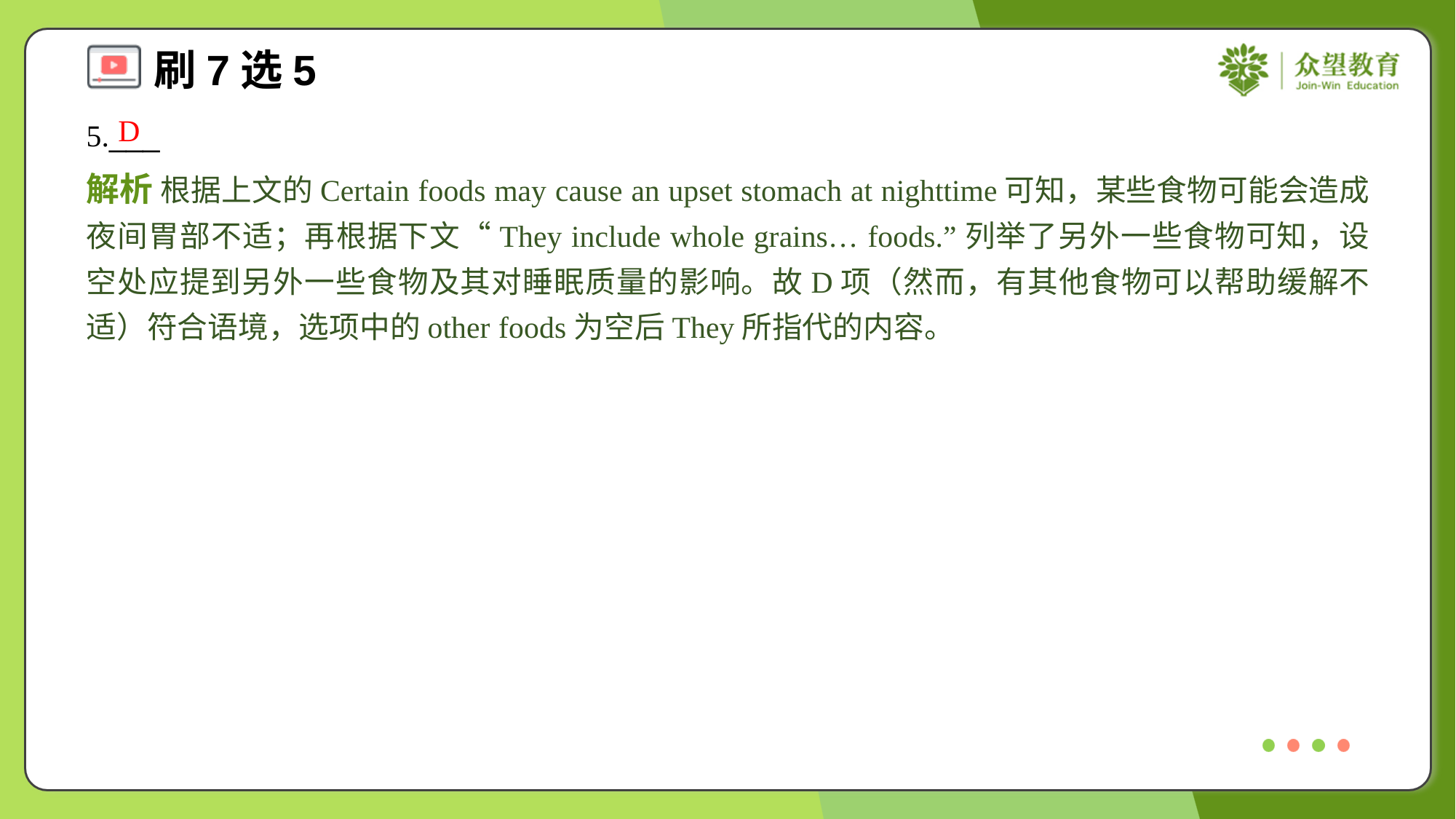

D
5.___
解析 根据上文的Certain foods may cause an upset stomach at nighttime可知，某些食物可能会造成夜间胃部不适；再根据下文“They include whole grains… foods.”列举了另外一些食物可知，设空处应提到另外一些食物及其对睡眠质量的影响。故D项（然而，有其他食物可以帮助缓解不适）符合语境，选项中的other foods为空后They所指代的内容。